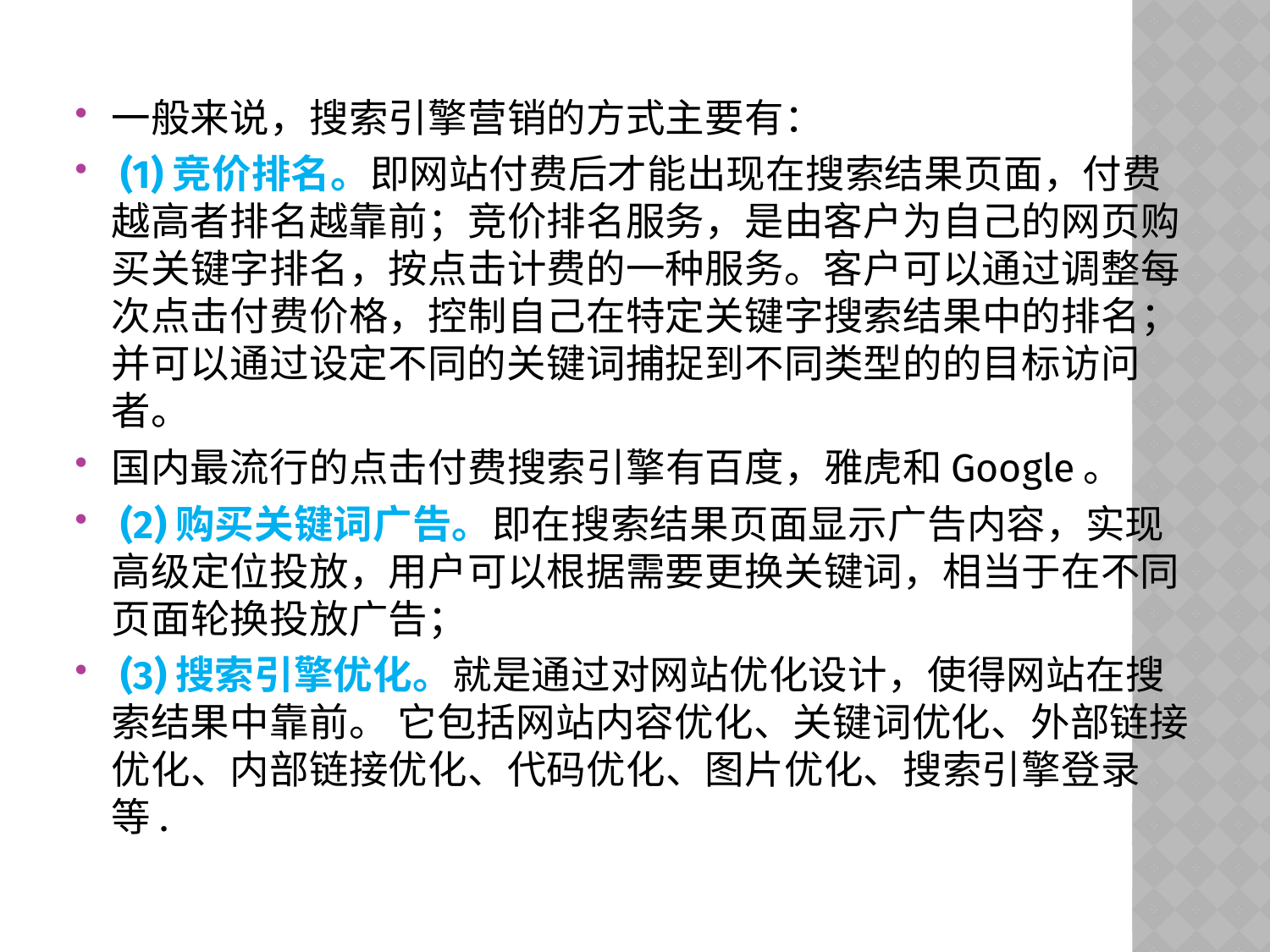

一般来说，搜索引擎营销的方式主要有：
 (1)竞价排名。即网站付费后才能出现在搜索结果页面，付费越高者排名越靠前；竞价排名服务，是由客户为自己的网页购买关键字排名，按点击计费的一种服务。客户可以通过调整每次点击付费价格，控制自己在特定关键字搜索结果中的排名；并可以通过设定不同的关键词捕捉到不同类型的的目标访问者。
国内最流行的点击付费搜索引擎有百度，雅虎和Google。
 (2)购买关键词广告。即在搜索结果页面显示广告内容，实现高级定位投放，用户可以根据需要更换关键词，相当于在不同页面轮换投放广告；
 (3)搜索引擎优化。就是通过对网站优化设计，使得网站在搜索结果中靠前。 它包括网站内容优化、关键词优化、外部链接优化、内部链接优化、代码优化、图片优化、搜索引擎登录等.